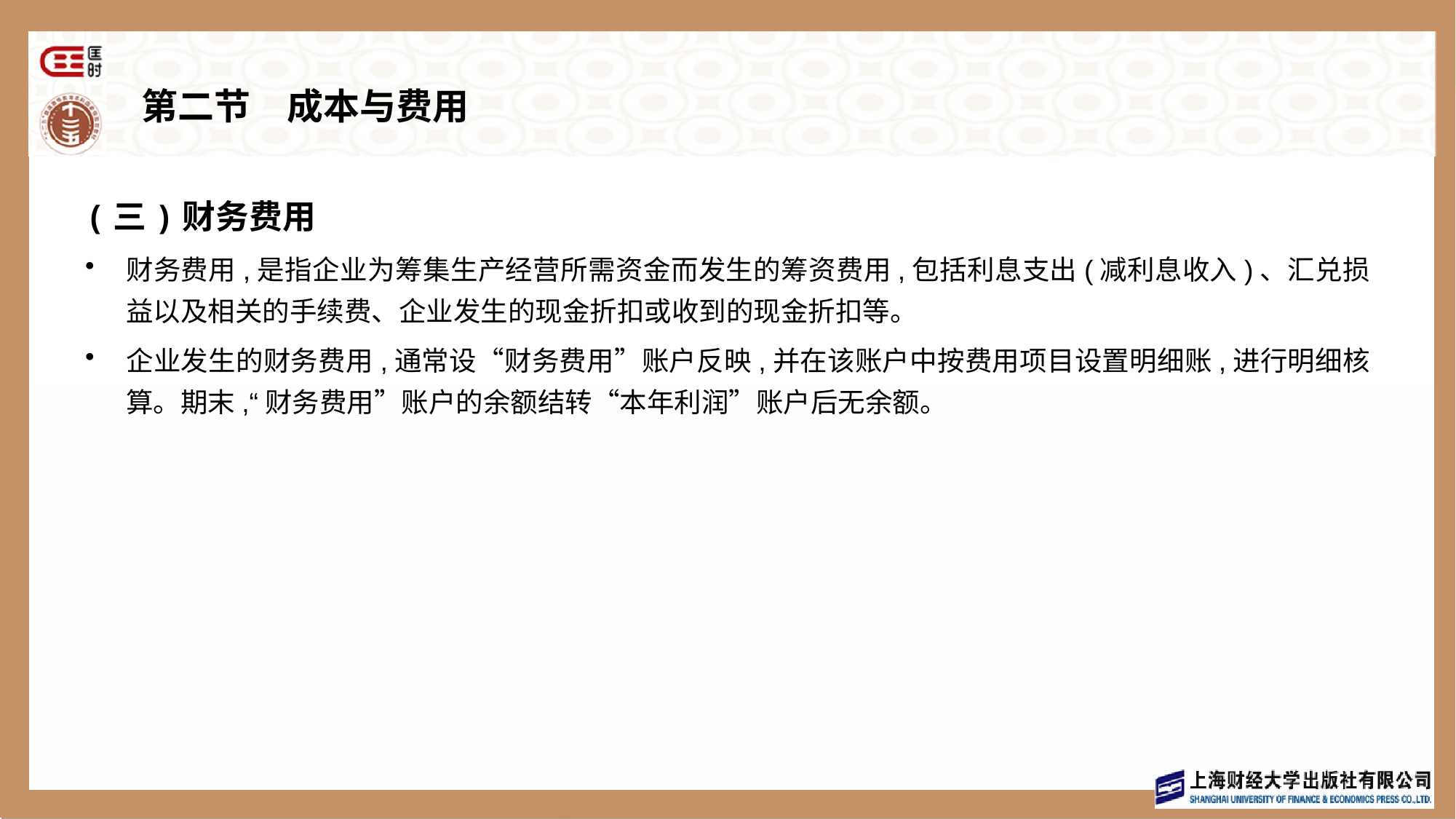

# 第二节　成本与费用
(三)财务费用
财务费用,是指企业为筹集生产经营所需资金而发生的筹资费用,包括利息支出(减利息收入)、汇兑损益以及相关的手续费、企业发生的现金折扣或收到的现金折扣等。
企业发生的财务费用,通常设“财务费用”账户反映,并在该账户中按费用项目设置明细账,进行明细核算。期末,“财务费用”账户的余额结转“本年利润”账户后无余额。